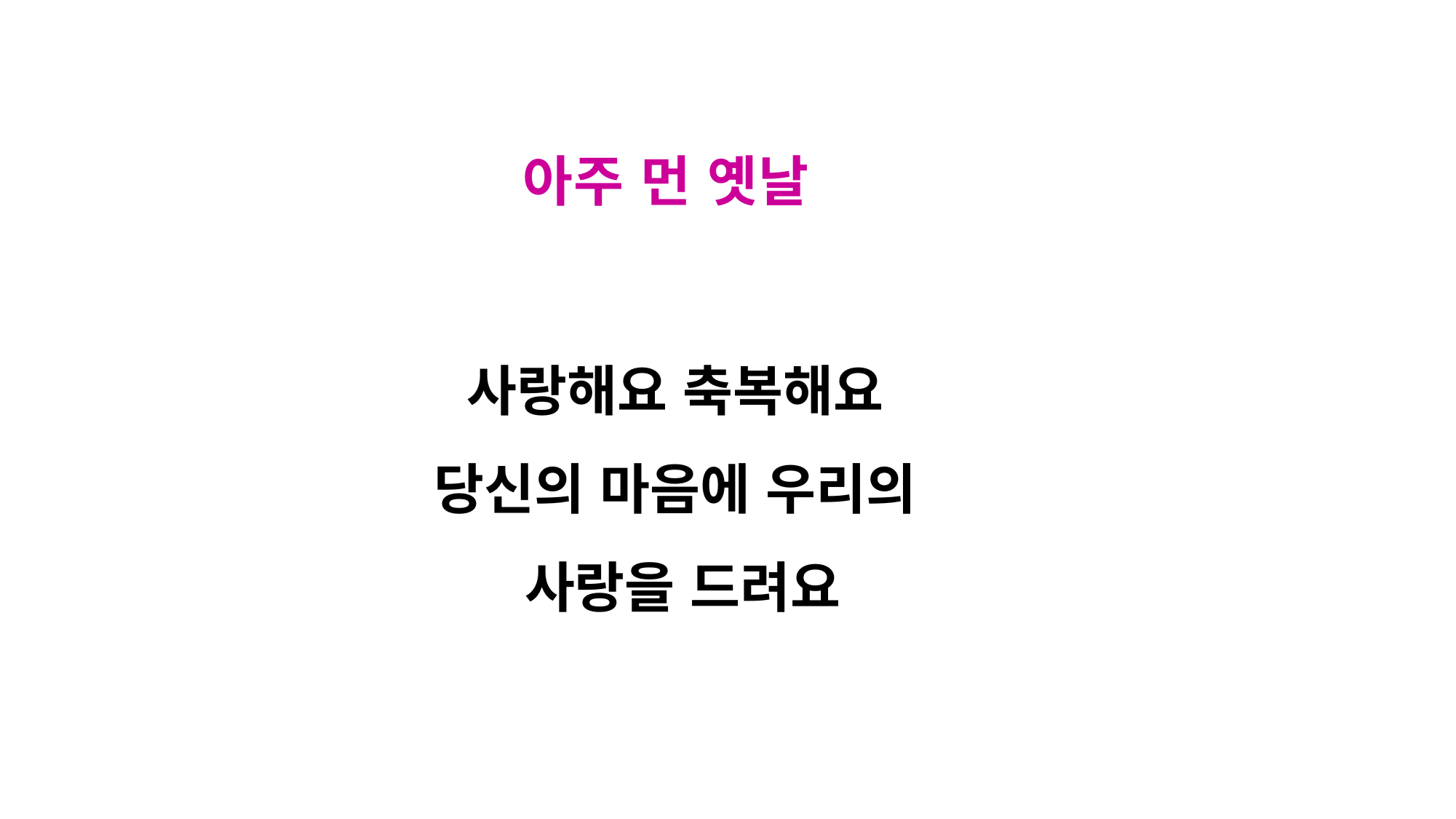

아주 먼 옛날
사랑해요 축복해요
당신의 마음에 우리의
사랑을 드려요
사랑해요  축복해요
당신의  마음에
우리의  사랑을  드려요